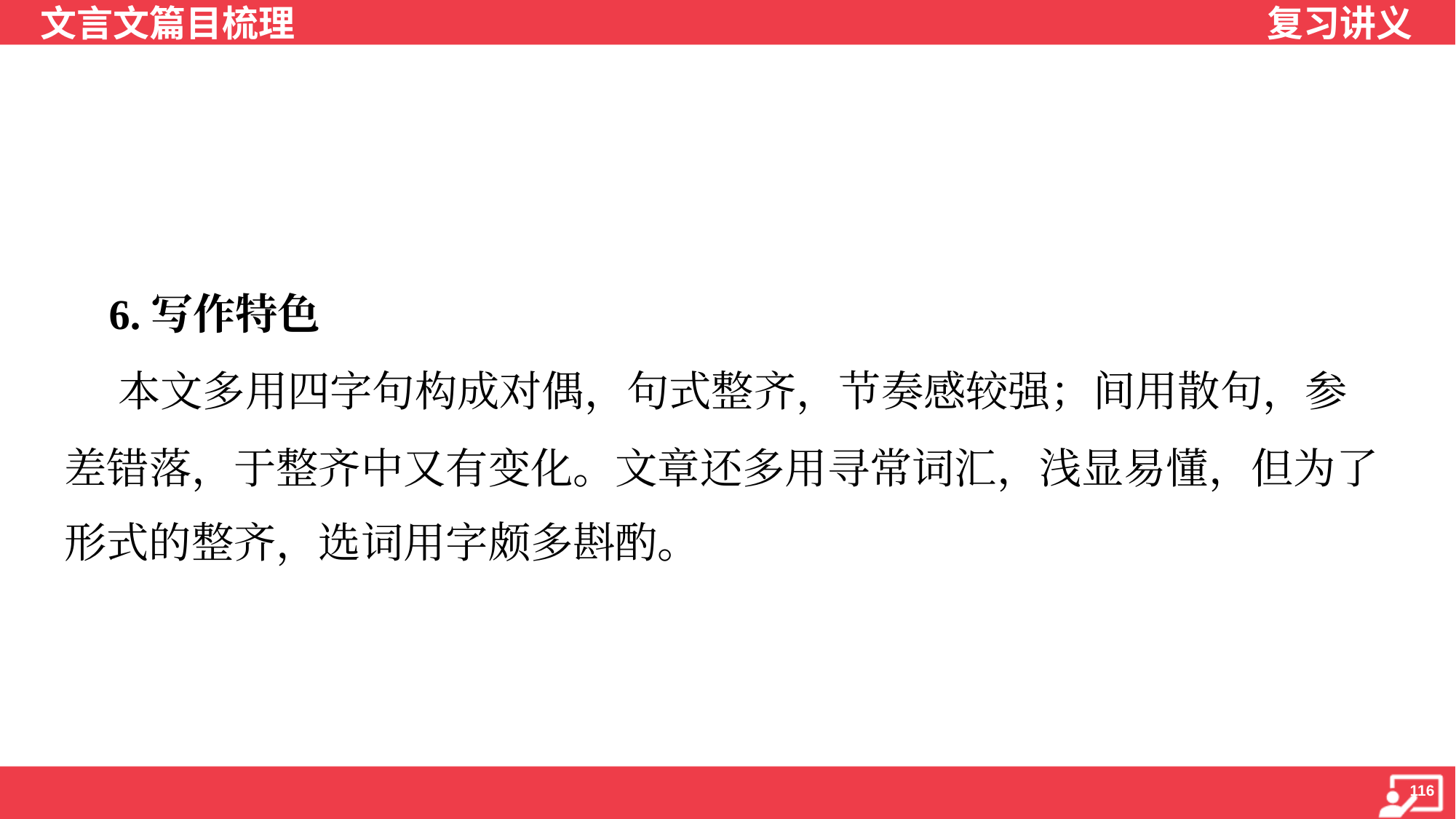

6.写作特色
    本文多用四字句构成对偶，句式整齐，节奏感较强；间用散句，参
差错落，于整齐中又有变化。文章还多用寻常词汇，浅显易懂，但为了
形式的整齐，选词用字颇多斟酌。